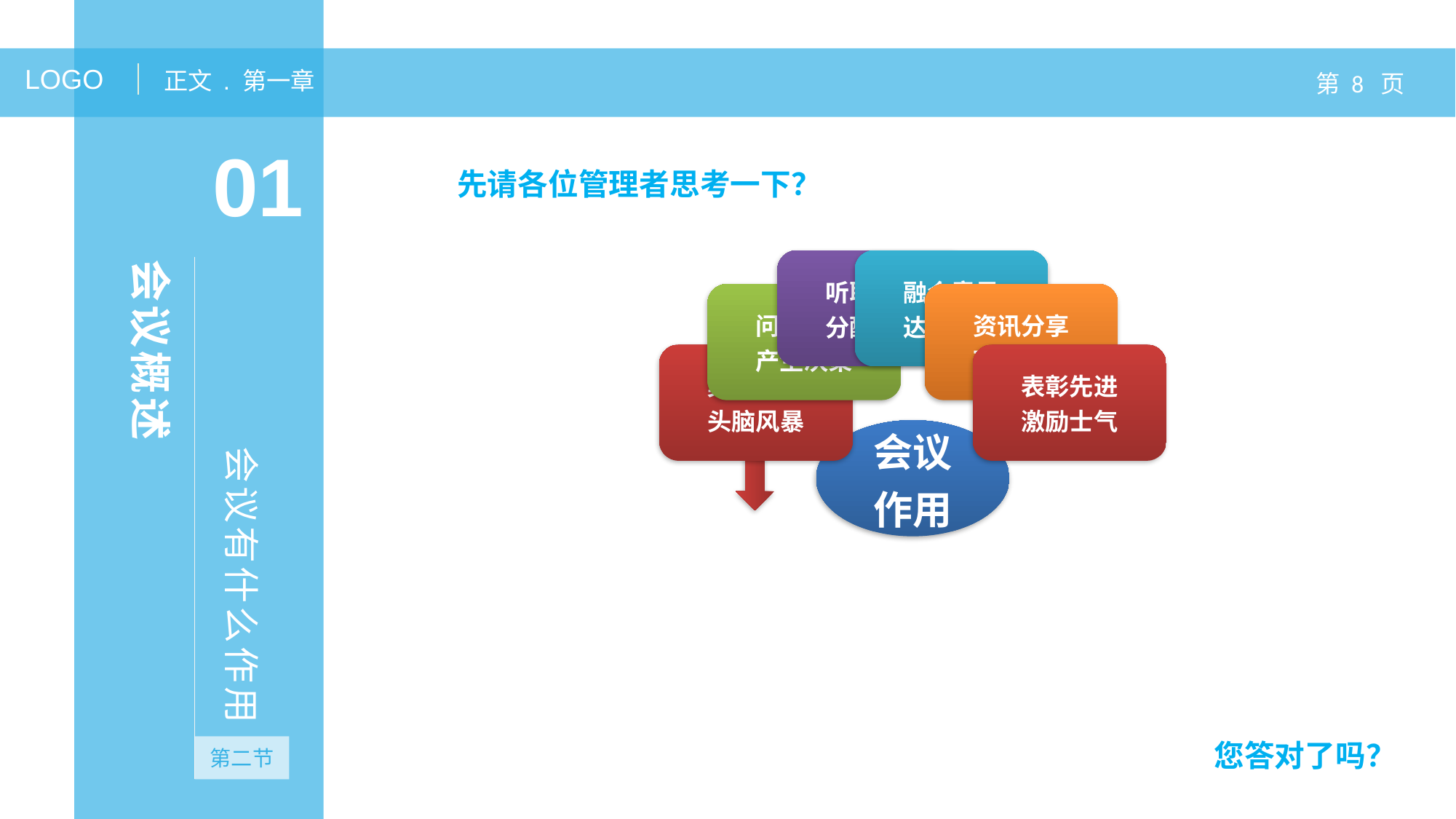

先请各位管理者思考一下？
会议作用
集思广益
头脑风暴
问题讨论
产生决策
听取汇报
分配任务
融合意见
达成共识
资讯分享
政策宣传
表彰先进
激励士气
您答对了吗？